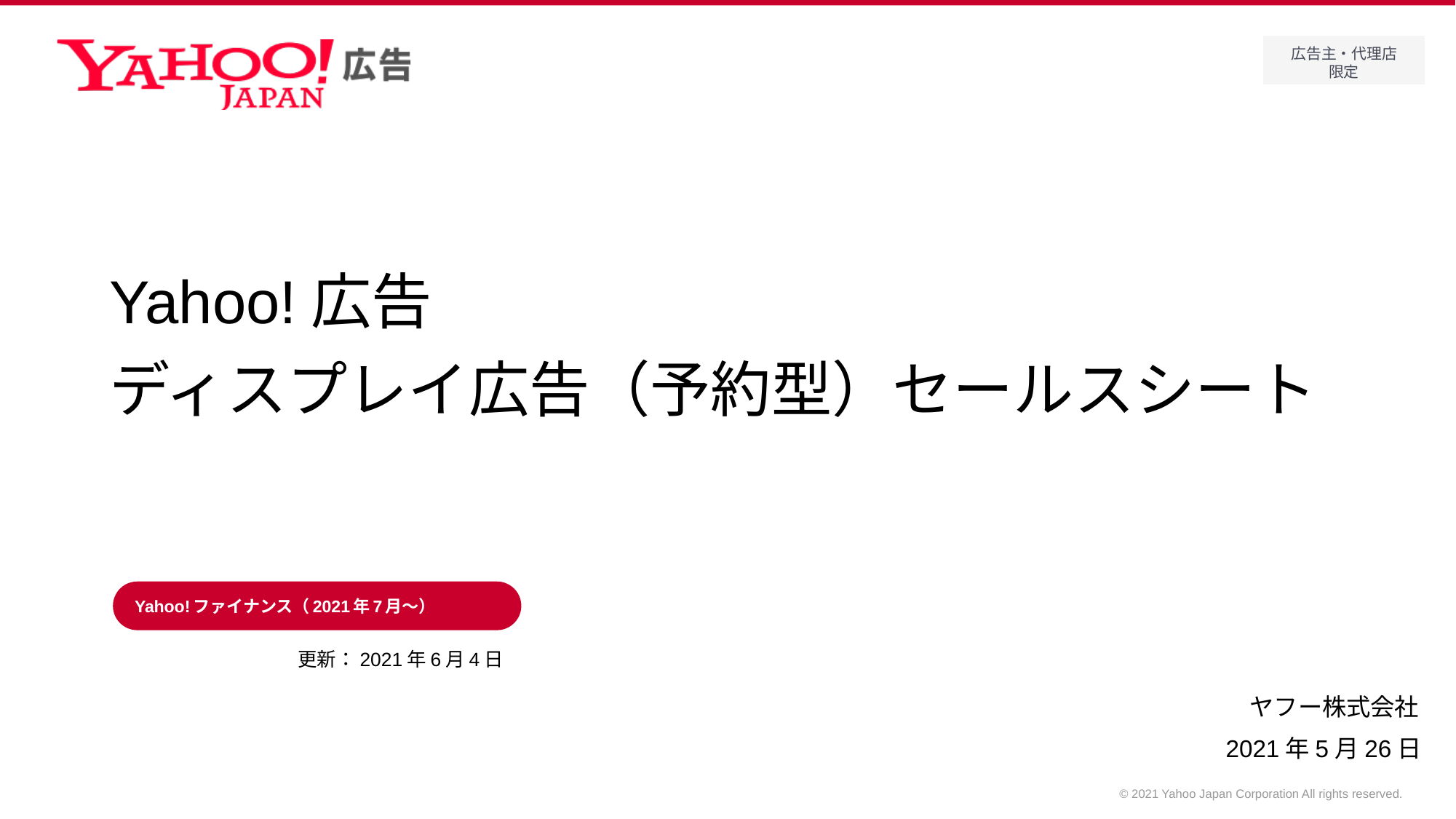

# Yahoo!広告 ディスプレイ広告（予約型）セールスシート
Yahoo!ファイナンス（2021年7月～）
更新：2021年6月4日
2021年5月26日